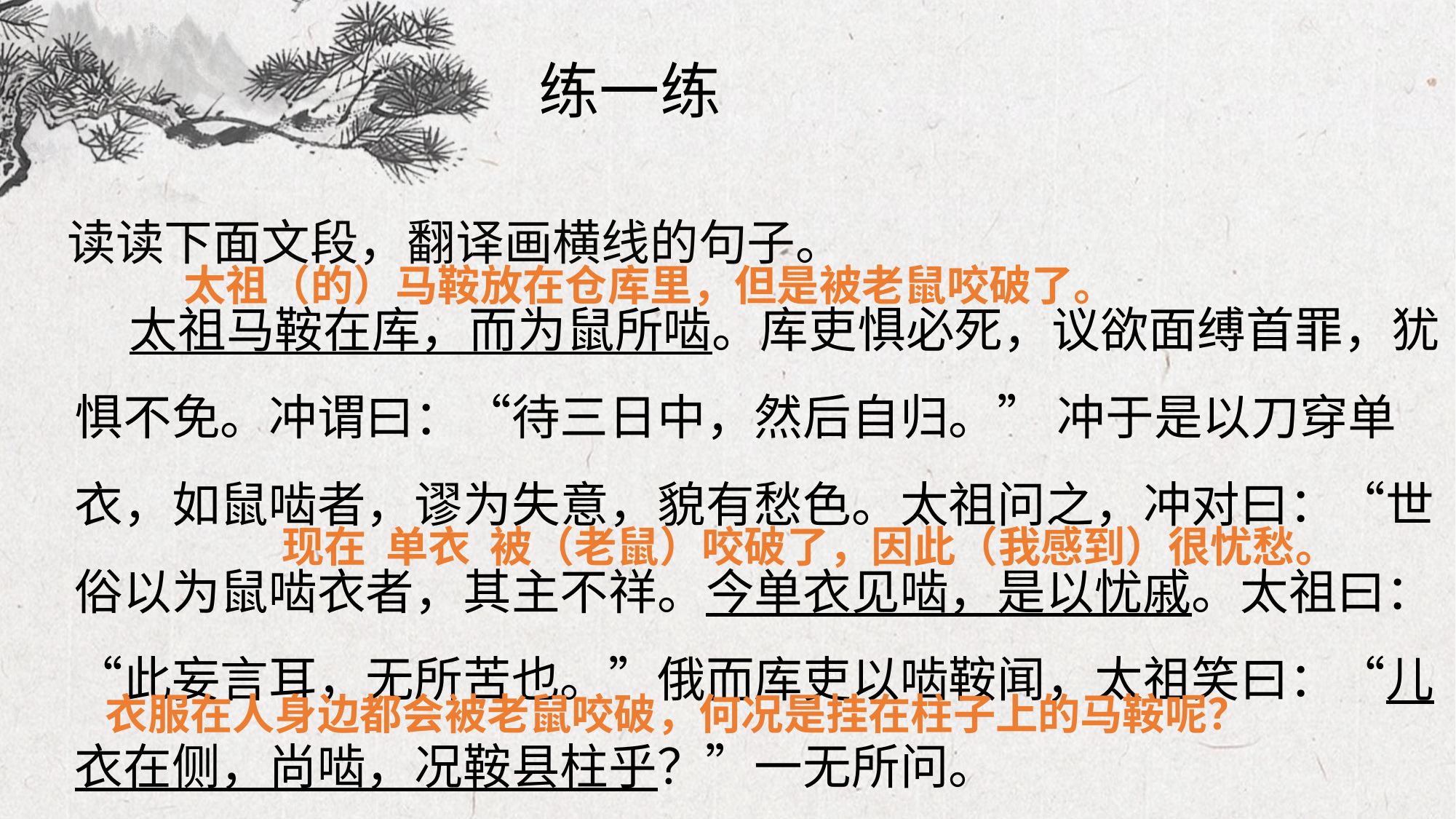

练一练
  读读下面文段，翻译画横线的句子。
     太祖马鞍在库，而为鼠所啮。库吏惧必死，议欲面缚首罪，犹惧不免。冲谓曰：“待三日中，然后自归。” 冲于是以刀穿单衣，如鼠啮者，谬为失意，貌有愁色。太祖问之，冲对曰：“世俗以为鼠啮衣者，其主不祥。今单衣见啮，是以忧戚。太祖曰：“此妄言耳，无所苦也。”俄而库吏以啮鞍闻，太祖笑曰：“儿衣在侧，尚啮，况鞍县柱乎？”一无所问。

太祖（的）马鞍放在仓库里，但是被老鼠咬破了。
现在  单衣  被（老鼠）咬破了，因此（我感到）很忧愁。
衣服在人身边都会被老鼠咬破，何况是挂在柱子上的马鞍呢？